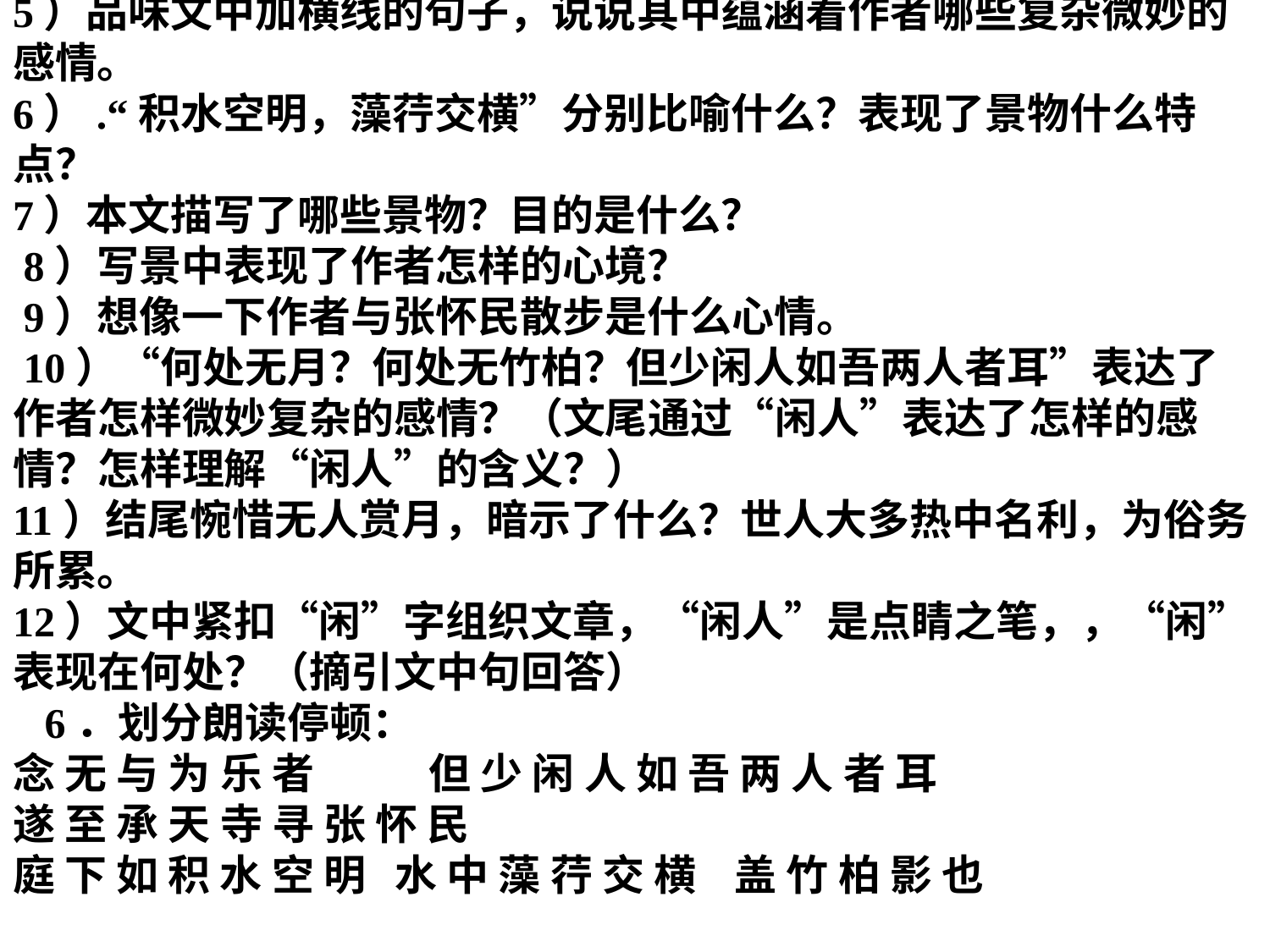

5）品味文中加横线的句子，说说其中蕴涵着作者哪些复杂微妙的感情。
6）.“积水空明，藻荇交横”分别比喻什么？表现了景物什么特点？
7）本文描写了哪些景物？目的是什么？
 8）写景中表现了作者怎样的心境？
 9）想像一下作者与张怀民散步是什么心情。
 10）“何处无月？何处无竹柏？但少闲人如吾两人者耳”表达了作者怎样微妙复杂的感情？（文尾通过“闲人”表达了怎样的感情？怎样理解“闲人”的含义？）
11）结尾惋惜无人赏月，暗示了什么？世人大多热中名利，为俗务所累。
12）文中紧扣“闲”字组织文章，“闲人”是点睛之笔，，“闲”表现在何处？（摘引文中句回答）
   6．划分朗读停顿：
念 无 与 为 乐 者            但 少 闲 人 如 吾 两 人 者 耳
遂 至 承 天 寺 寻 张 怀 民
庭 下 如 积 水 空 明   水 中 藻 荇 交 横    盖 竹 柏 影 也